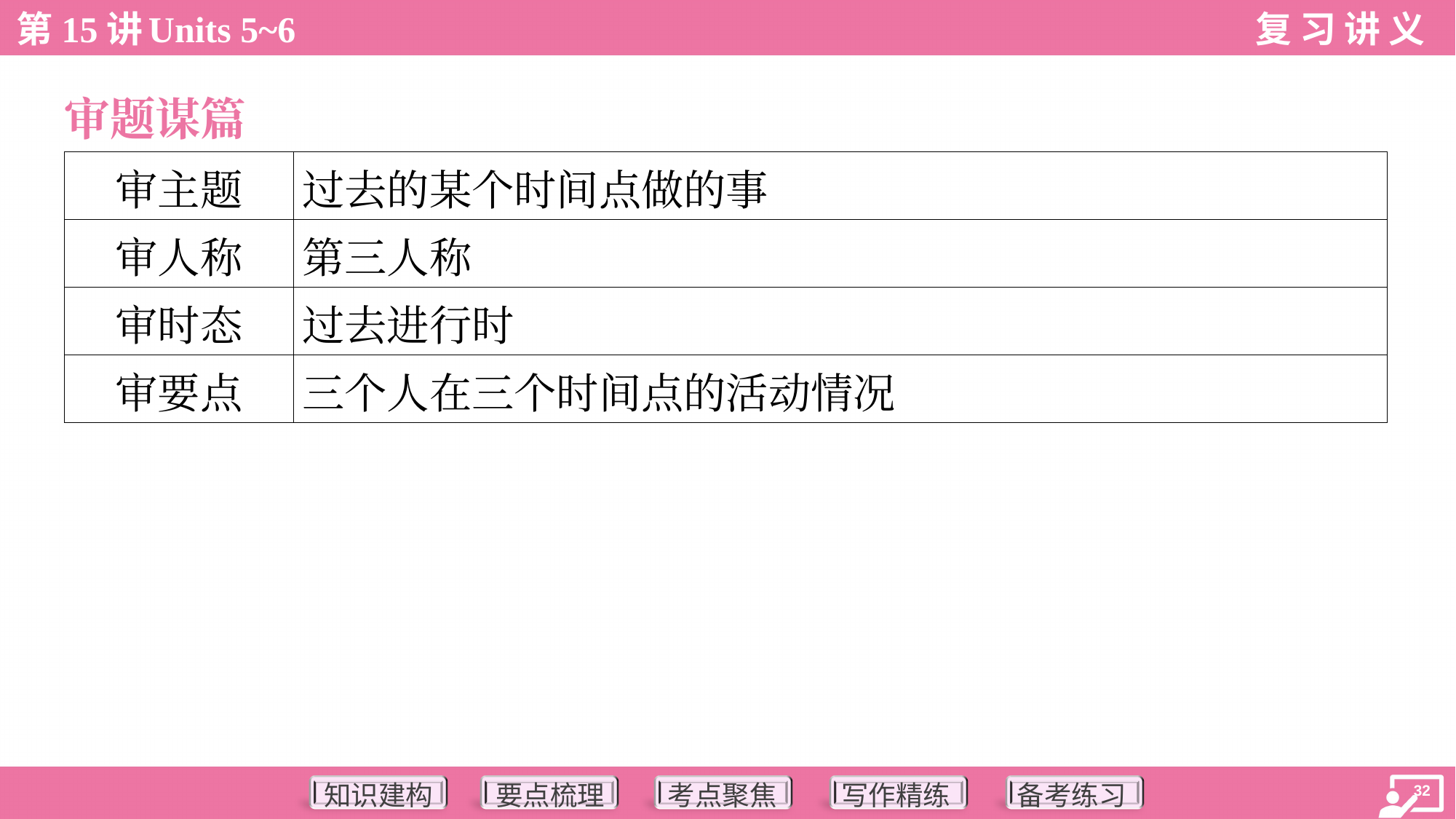

审题谋篇
| 审主题 | 过去的某个时间点做的事 |
| --- | --- |
| 审人称 | 第三人称 |
| 审时态 | 过去进行时 |
| 审要点 | 三个人在三个时间点的活动情况 |